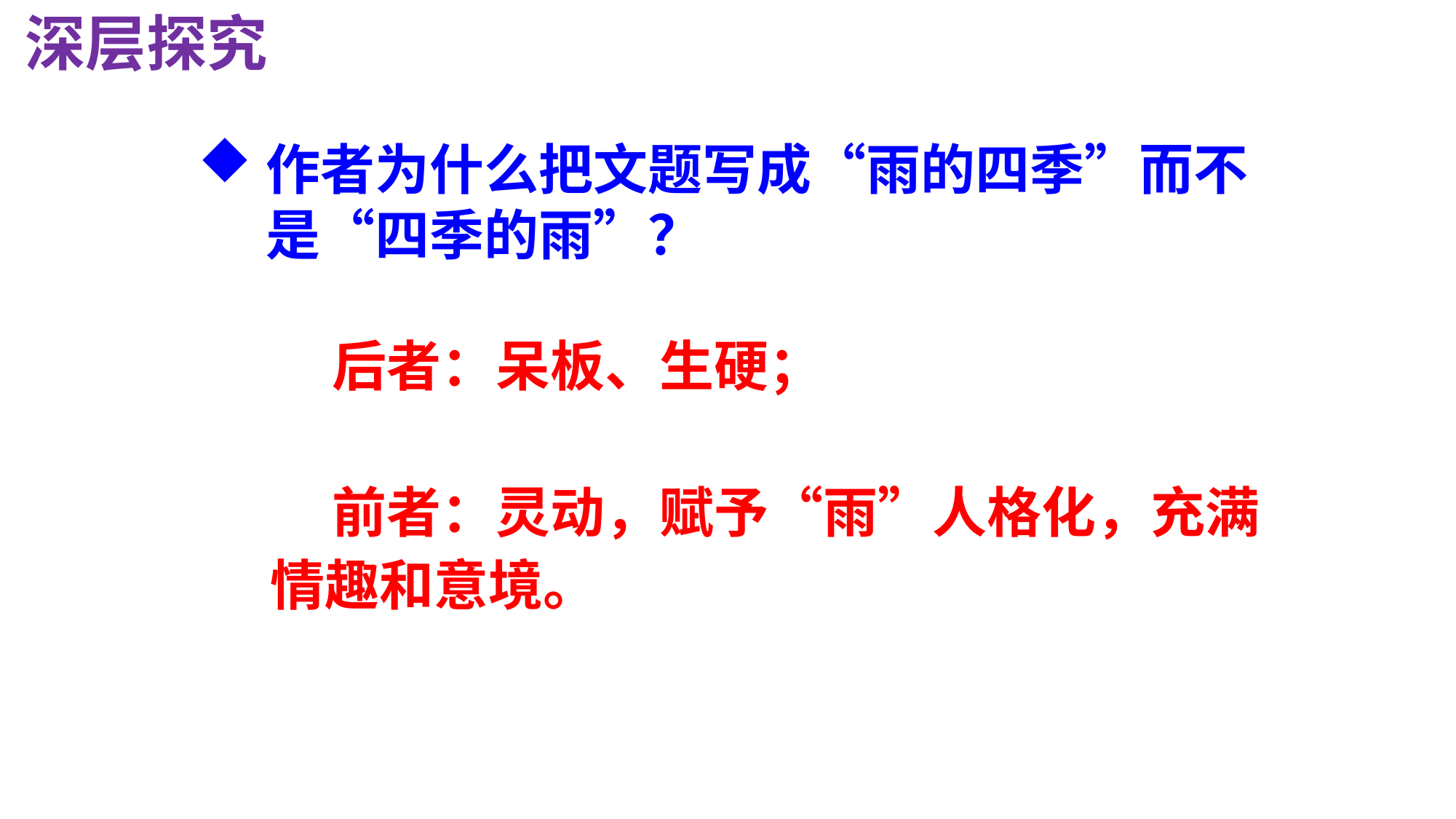

深层探究
作者为什么把文题写成“雨的四季”而不是“四季的雨”？
    后者：呆板、生硬；

    前者：灵动，赋予“雨”人格化，充满情趣和意境。